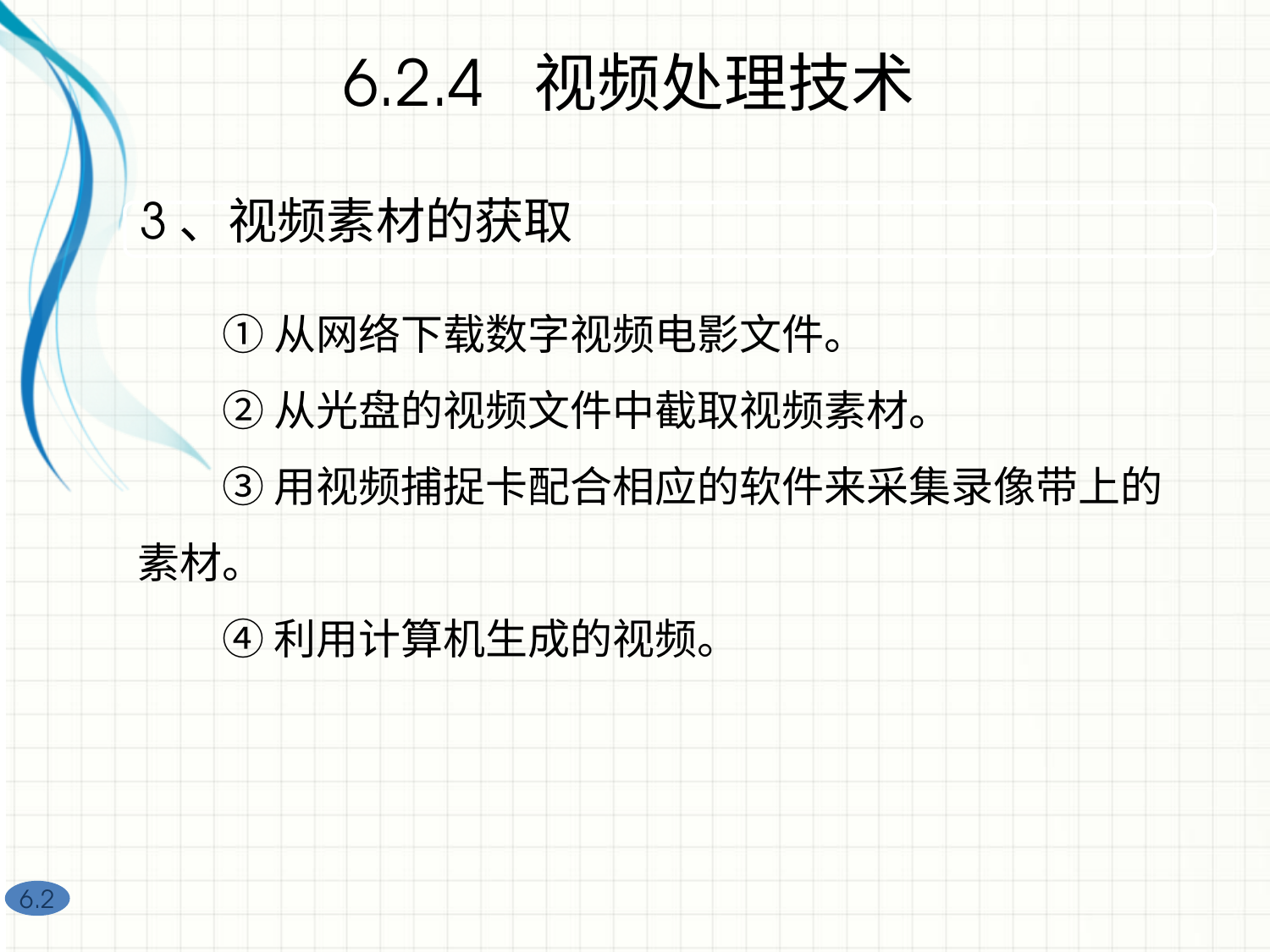

6.2.4  视频处理技术
3、视频素材的获取

　　① 从网络下载数字视频电影文件。
　　② 从光盘的视频文件中截取视频素材。
　　③ 用视频捕捉卡配合相应的软件来采集录像带上的素材。
　　④ 利用计算机生成的视频。